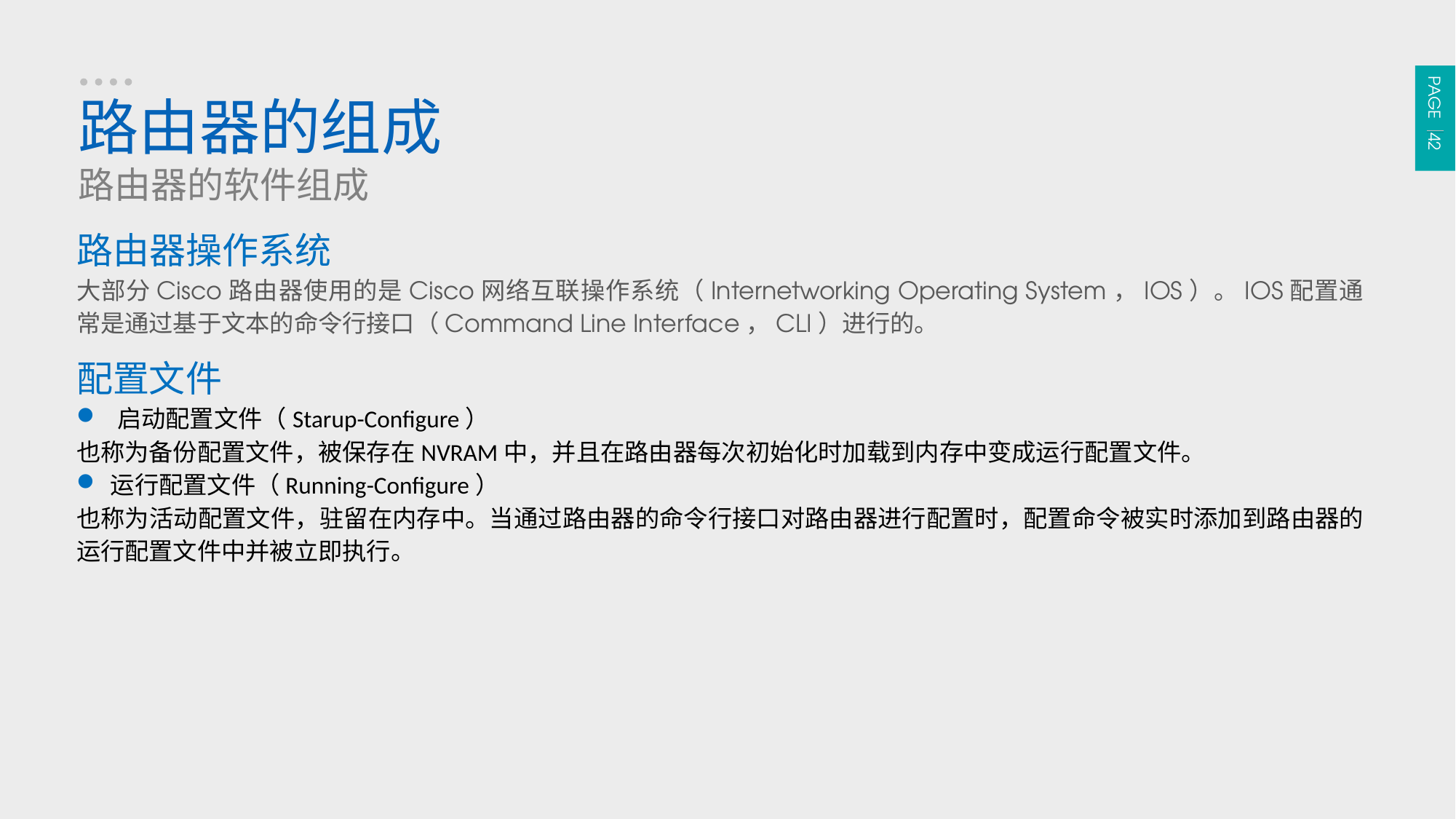

PAGE   42
路由器的组成
路由器的软件组成
路由器操作系统
大部分Cisco路由器使用的是Cisco网络互联操作系统（Internetworking Operating System，IOS）。IOS配置通常是通过基于文本的命令行接口（Command Line Interface，CLI）进行的。
配置文件
启动配置文件（Starup-Configure）
也称为备份配置文件，被保存在NVRAM中，并且在路由器每次初始化时加载到内存中变成运行配置文件。
运行配置文件（Running-Configure）
也称为活动配置文件，驻留在内存中。当通过路由器的命令行接口对路由器进行配置时，配置命令被实时添加到路由器的运行配置文件中并被立即执行。